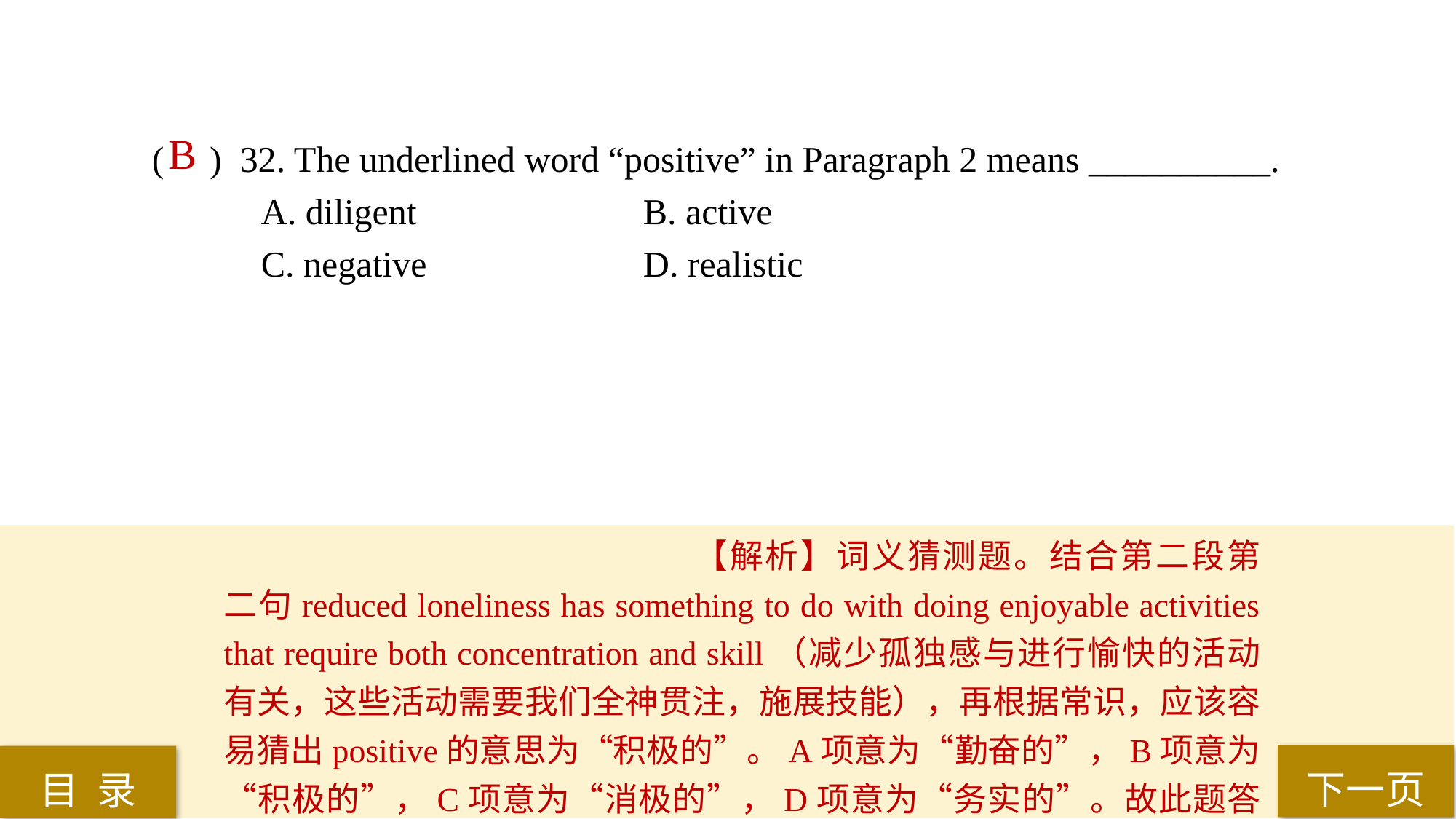

B
(     )  32. The underlined word “positive” in Paragraph 2 means __________.
A. diligent 		B. active
C. negative 		D. realistic
【解析】词义猜测题。结合第二段第二句reduced loneliness has something to do with doing enjoyable activities that require both concentration and skill（减少孤独感与进行愉快的活动有关，这些活动需要我们全神贯注，施展技能），再根据常识，应该容易猜出positive的意思为“积极的”。A项意为“勤奋的”，B项意为“积极的”，C项意为“消极的”，D项意为“务实的”。故此题答案为B。